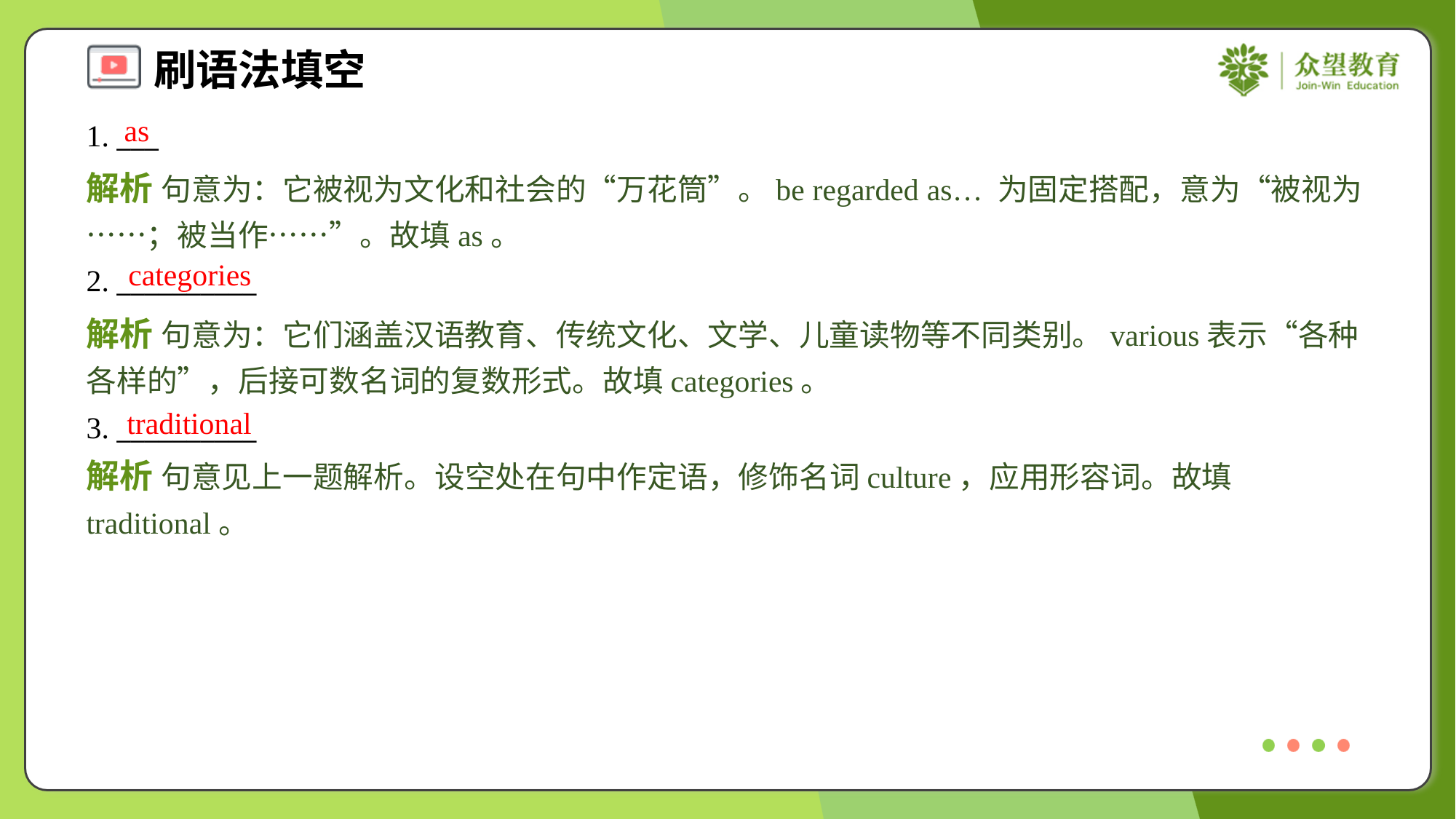

as
1. ___
解析 句意为：它被视为文化和社会的“万花筒”。be regarded as… 为固定搭配，意为“被视为……；被当作……”。故填as。
categories
2. __________
解析 句意为：它们涵盖汉语教育、传统文化、文学、儿童读物等不同类别。various表示“各种各样的”，后接可数名词的复数形式。故填categories。
traditional
3. __________
解析 句意见上一题解析。设空处在句中作定语，修饰名词culture，应用形容词。故填traditional。